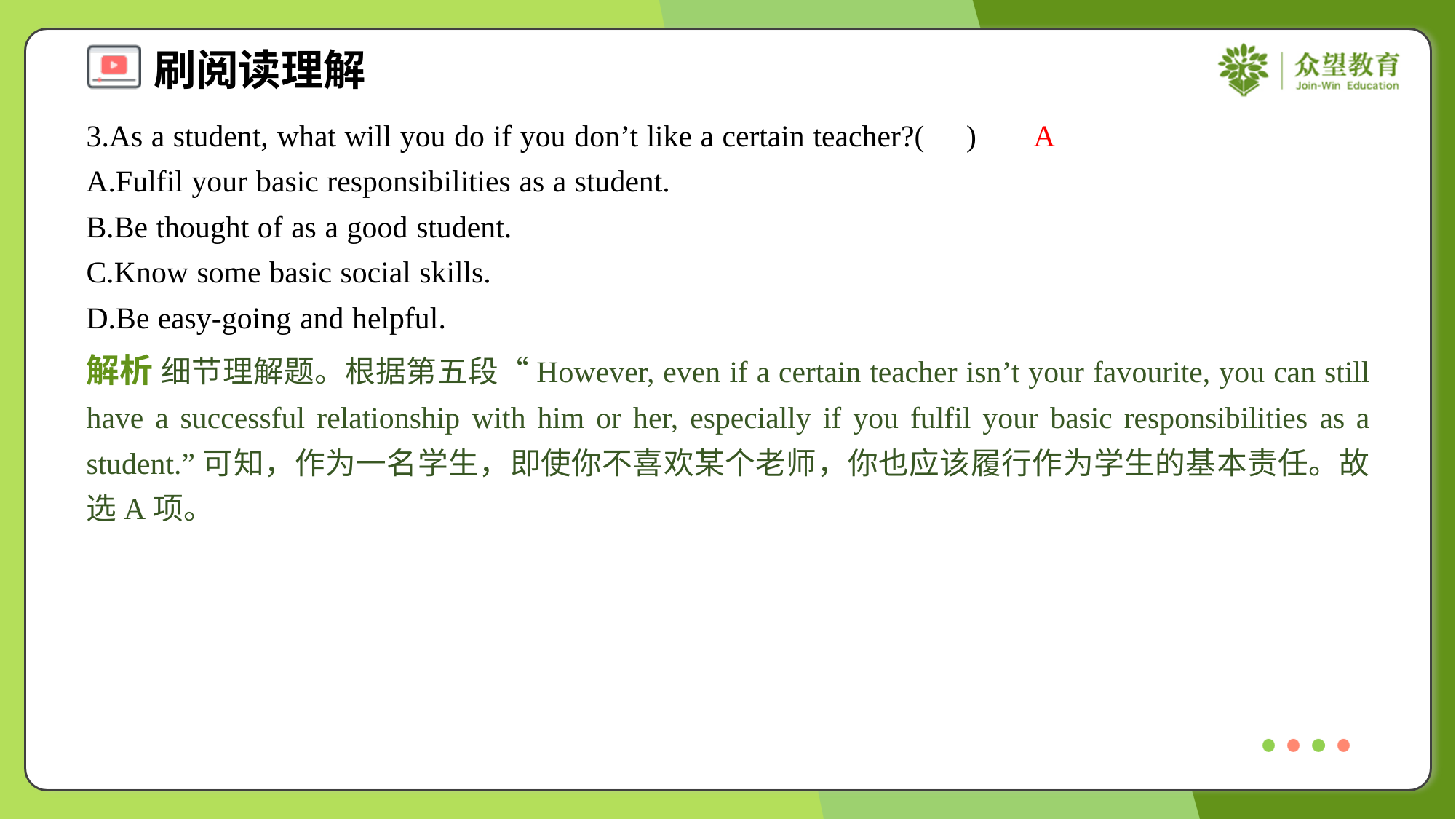

3.As a student, what will you do if you don’t like a certain teacher?(     )
A
A.Fulfil your basic responsibilities as a student.
B.Be thought of as a good student.
C.Know some basic social skills.
D.Be easy-going and helpful.
解析 细节理解题。根据第五段“However, even if a certain teacher isn’t your favourite, you can still have a successful relationship with him or her, especially if you fulfil your basic responsibilities as a student.”可知，作为一名学生，即使你不喜欢某个老师，你也应该履行作为学生的基本责任。故选A项。